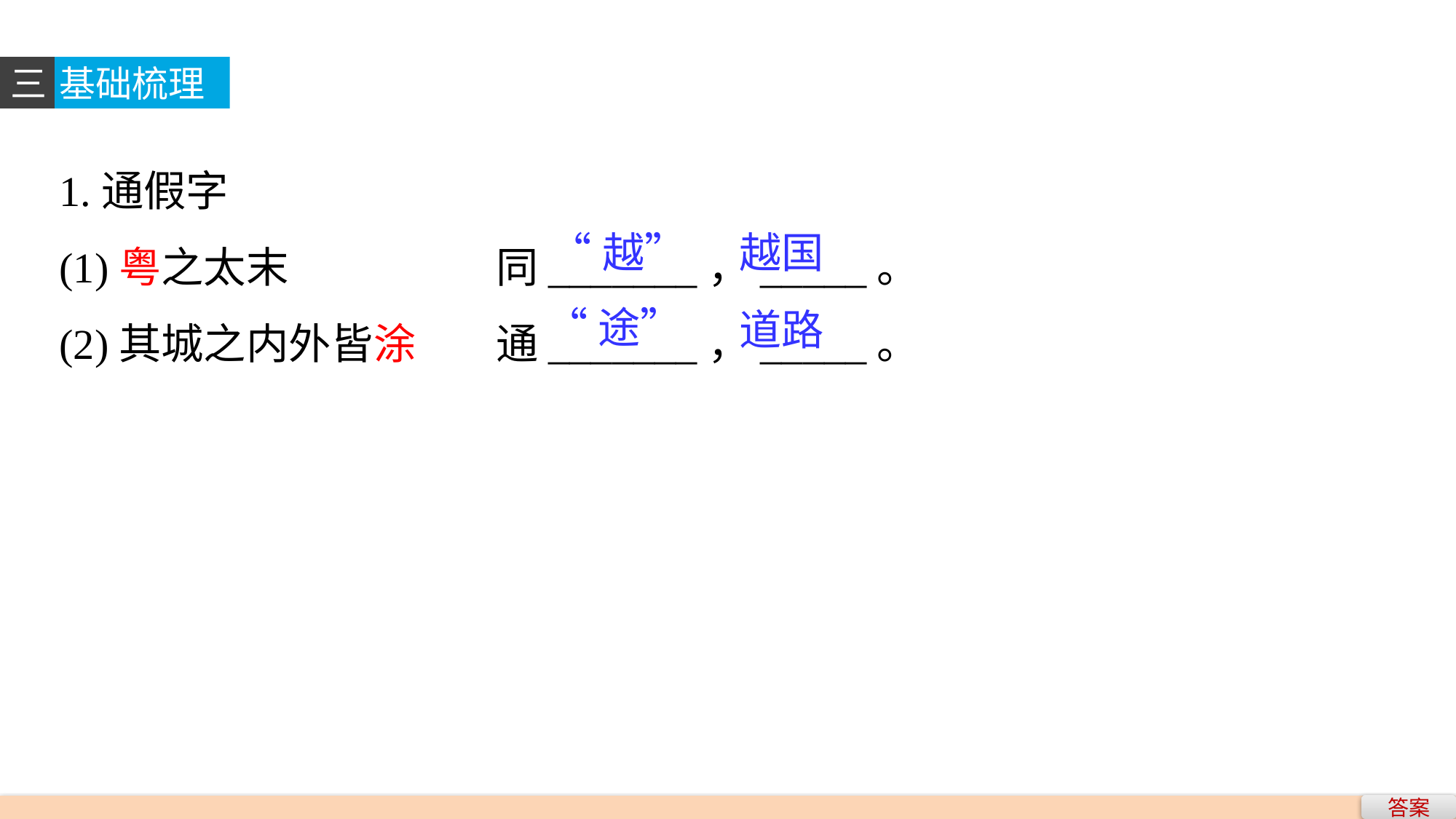

三
基础梳理
1.通假字
(1)粤之太末　　　　	同_______，_____。
(2)其城之内外皆涂 	通_______，_____。
“越”
越国
“途”
道路
答案